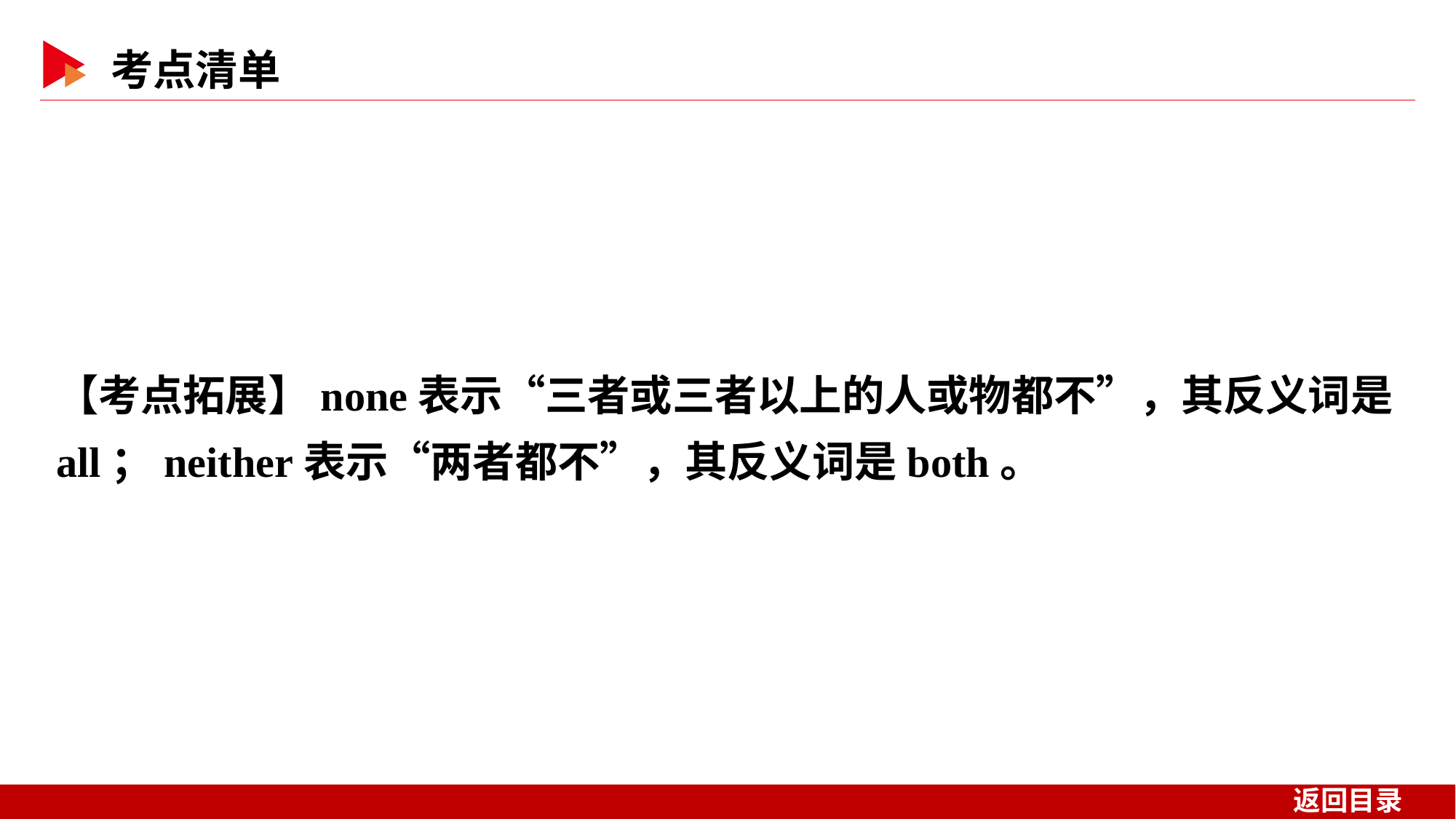

【考点拓展】none表示“三者或三者以上的人或物都不”，其反义词是all；neither表示“两者都不”，其反义词是both。